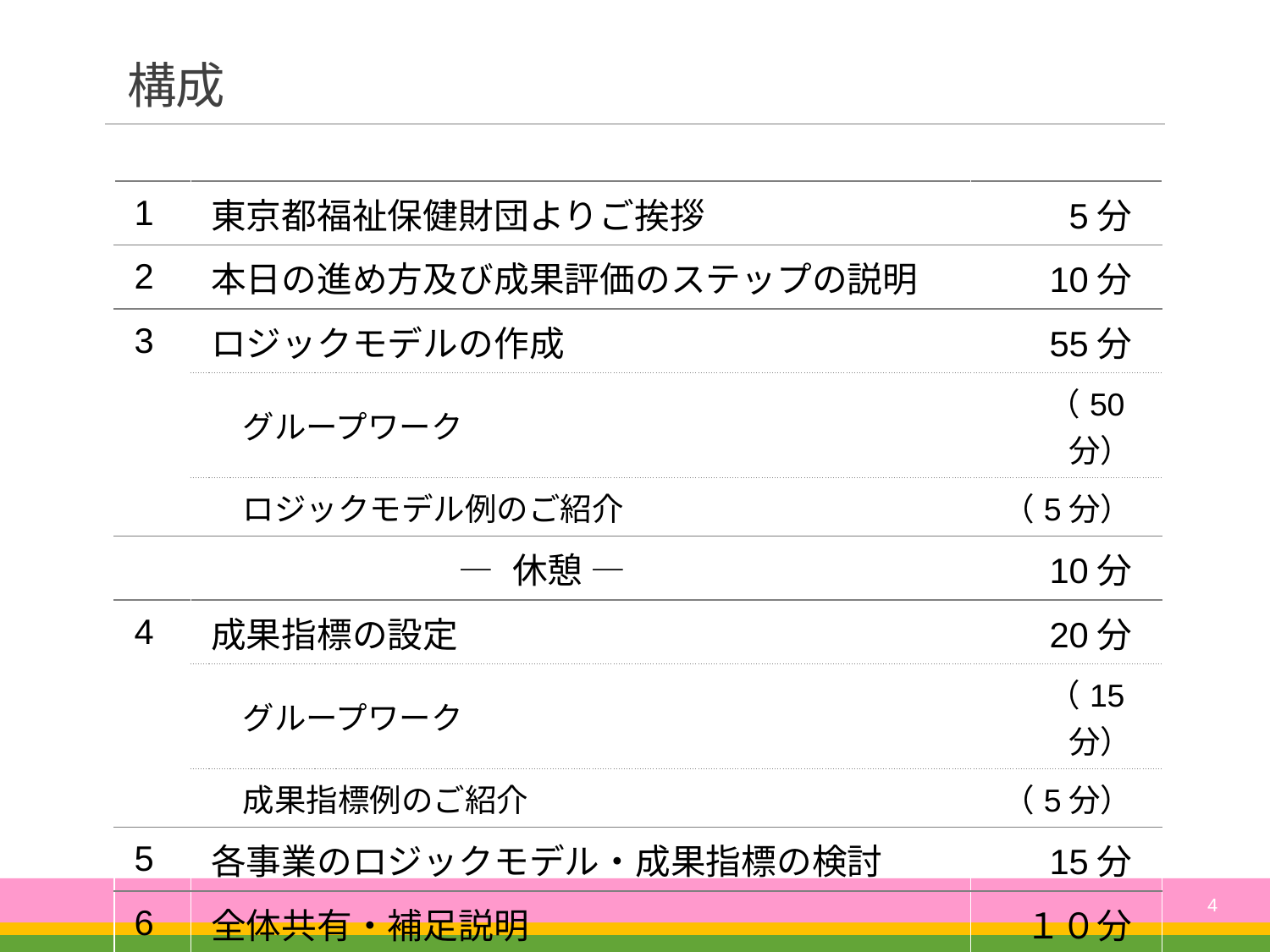

# 構成
| 1 | 東京都福祉保健財団よりご挨拶 | 5分 |
| --- | --- | --- |
| 2 | 本日の進め方及び成果評価のステップの説明 | 10分 |
| 3 | ロジックモデルの作成 | 55分 |
|  | グループワーク | （50分） |
|  | ロジックモデル例のご紹介 | （5分） |
| ― 休憩 ― |  | 10分 |
| 4 | 成果指標の設定 | 20分 |
|  | グループワーク | （15分） |
|  | 成果指標例のご紹介 | （5分） |
| 5 | 各事業のロジックモデル・成果指標の検討 | 15分 |
| 6 | 全体共有・補足説明 | １０分 |
4